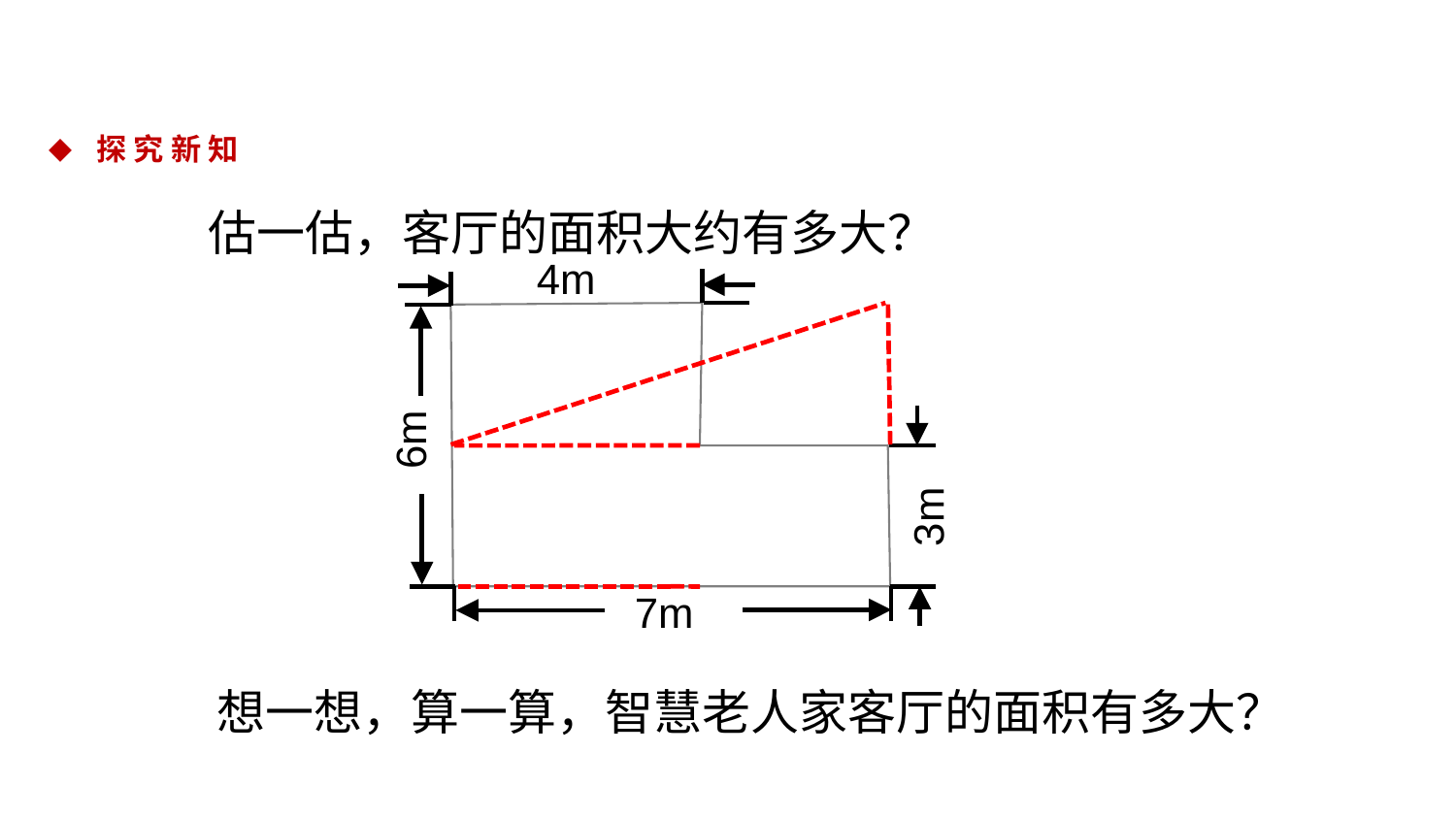

探 究 新 知
估一估，客厅的面积大约有多大？
4m

6m
3m
7m

想一想，算一算，智慧老人家客厅的面积有多大？